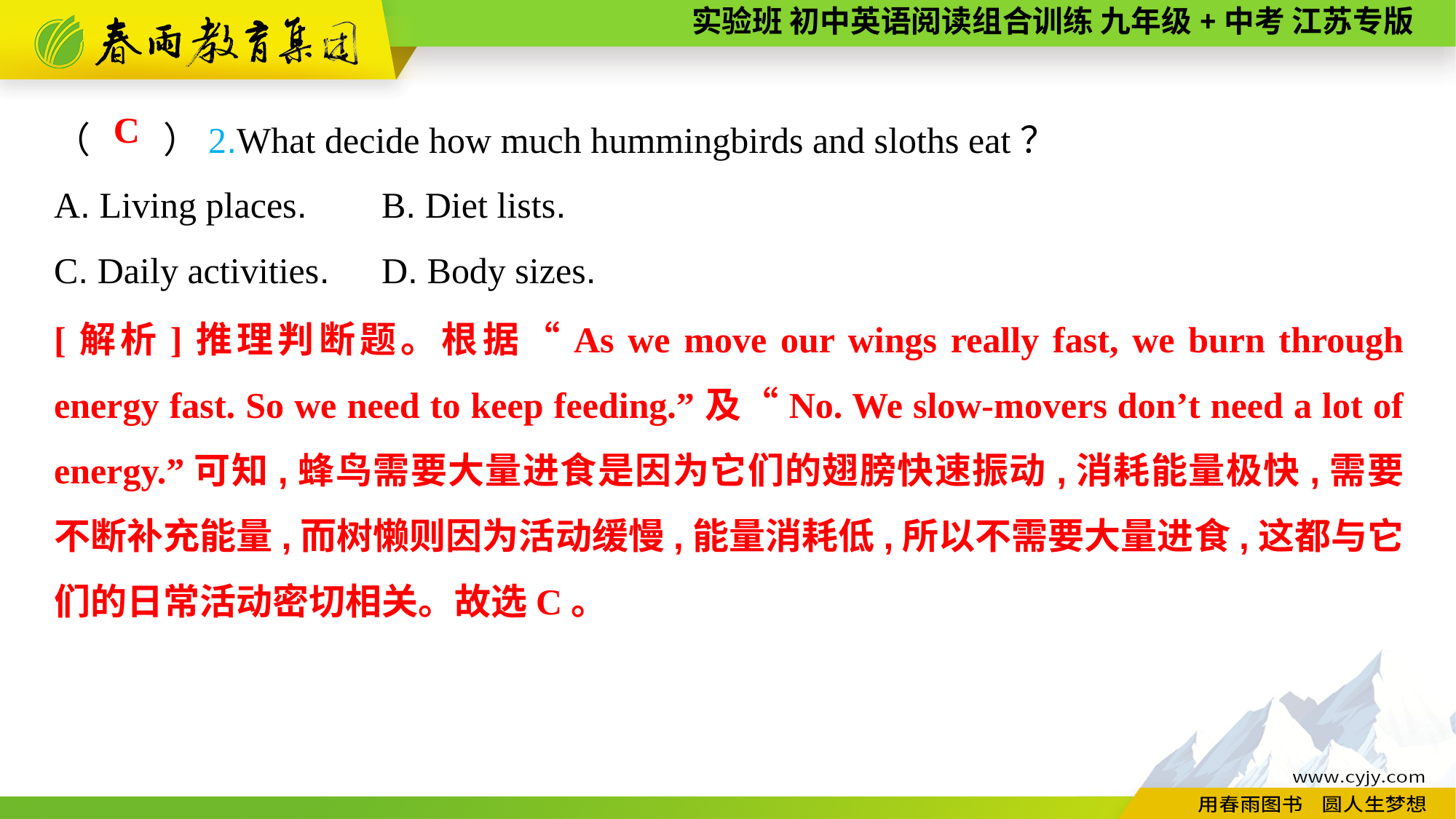

（　　）2.What decide how much hummingbirds and sloths eat？
A. Living places.	B. Diet lists.
C. Daily activities.	D. Body sizes.
C
[解析]推理判断题。根据“As we move our wings really fast, we burn through energy fast. So we need to keep feeding.”及“No. We slow-movers don’t need a lot of energy.”可知,蜂鸟需要大量进食是因为它们的翅膀快速振动,消耗能量极快,需要不断补充能量,而树懒则因为活动缓慢,能量消耗低,所以不需要大量进食,这都与它们的日常活动密切相关。故选C。